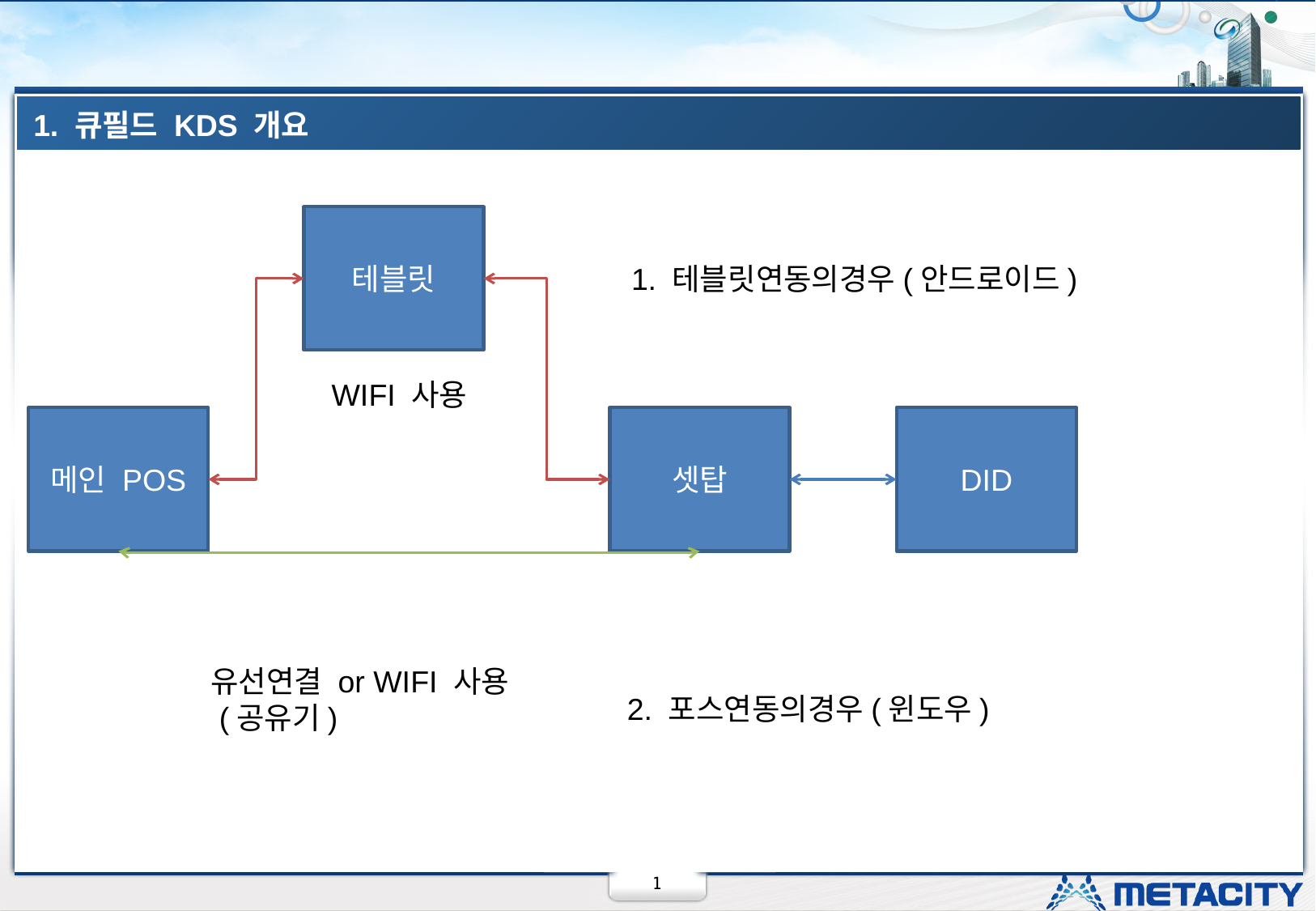

1. 큐필드 KDS 개요
테블릿
1. 테블릿연동의경우(안드로이드)
WIFI 사용
메인 POS
셋탑
DID
유선연결 or WIFI 사용
 (공유기)
2. 포스연동의경우(윈도우)